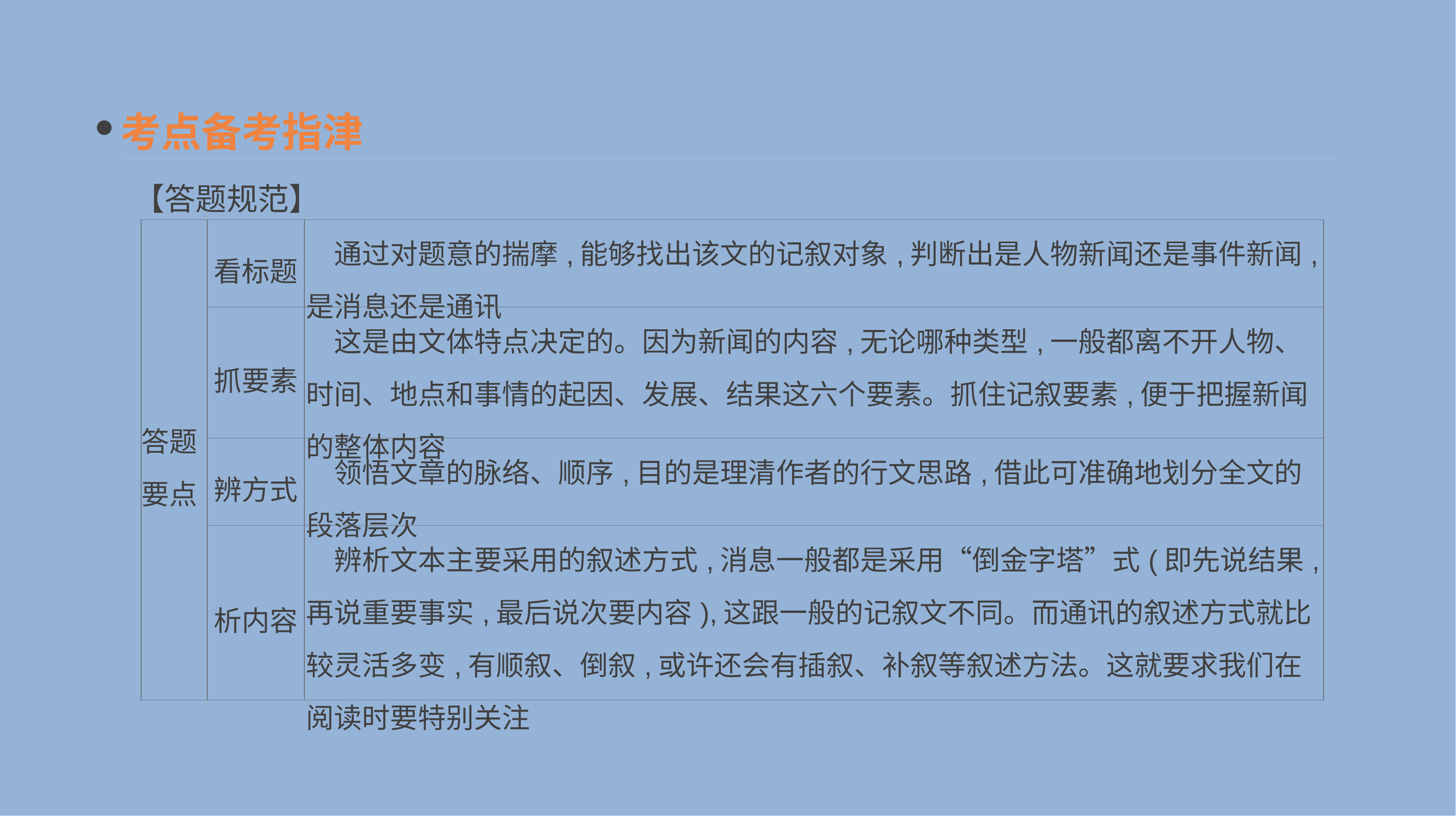

考点备考指津

【答题规范】
| 答题 要点 | 看标题 | 通过对题意的揣摩,能够找出该文的记叙对象,判断出是人物新闻还是事件新闻,是消息还是通讯 |
| --- | --- | --- |
|  | 抓要素 | 这是由文体特点决定的。因为新闻的内容,无论哪种类型,一般都离不开人物、时间、地点和事情的起因、发展、结果这六个要素。抓住记叙要素,便于把握新闻的整体内容 |
|  | 辨方式 | 领悟文章的脉络、顺序,目的是理清作者的行文思路,借此可准确地划分全文的段落层次 |
|  | 析内容 | 辨析文本主要采用的叙述方式,消息一般都是采用“倒金字塔”式(即先说结果,再说重要事实,最后说次要内容),这跟一般的记叙文不同。而通讯的叙述方式就比较灵活多变,有顺叙、倒叙,或许还会有插叙、补叙等叙述方法。这就要求我们在阅读时要特别关注 |